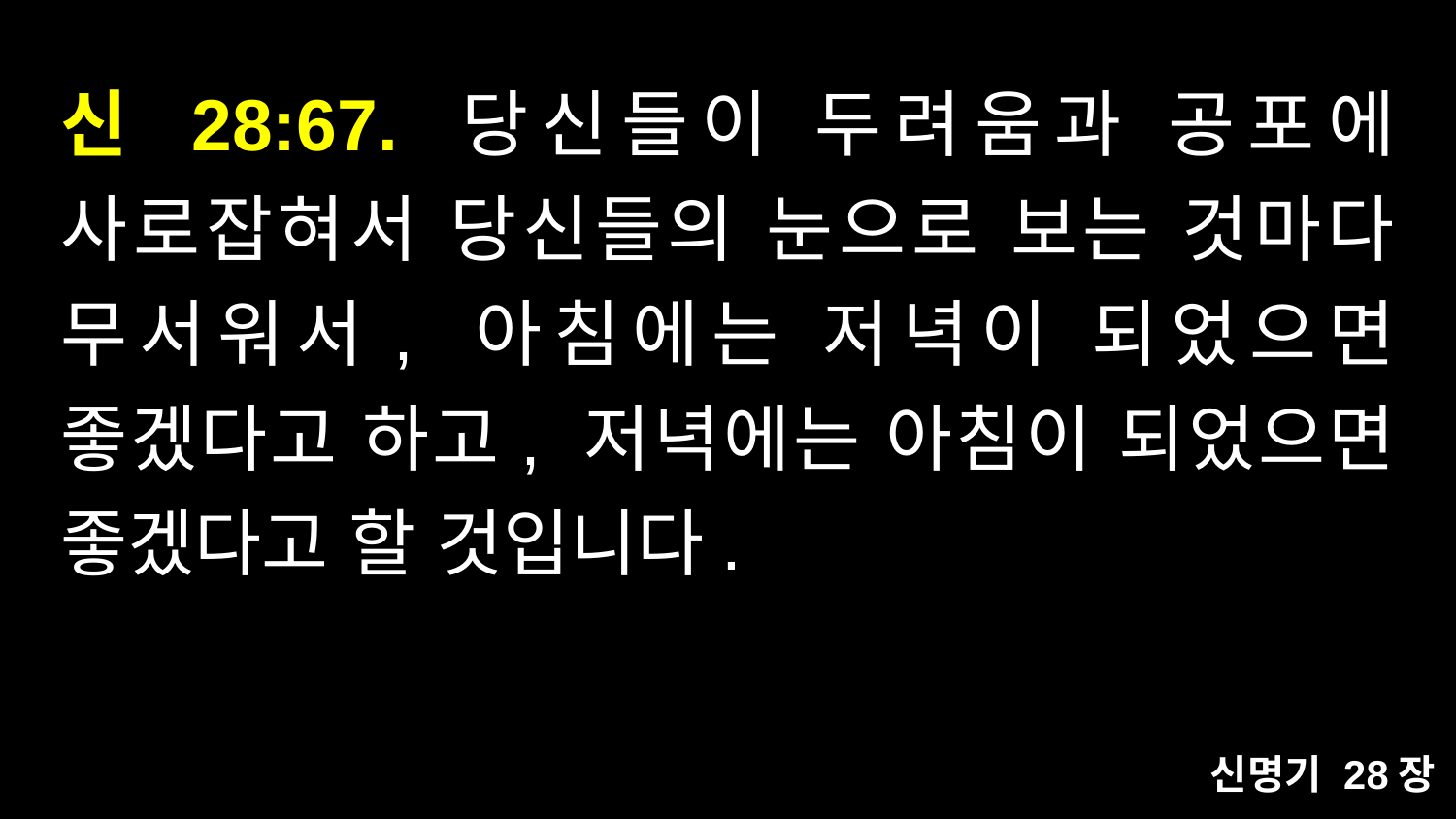

# 신 28:67. 당신들이 두려움과 공포에 사로잡혀서 당신들의 눈으로 보는 것마다 무서워서, 아침에는 저녁이 되었으면 좋겠다고 하고, 저녁에는 아침이 되었으면 좋겠다고 할 것입니다.
신명기 28장